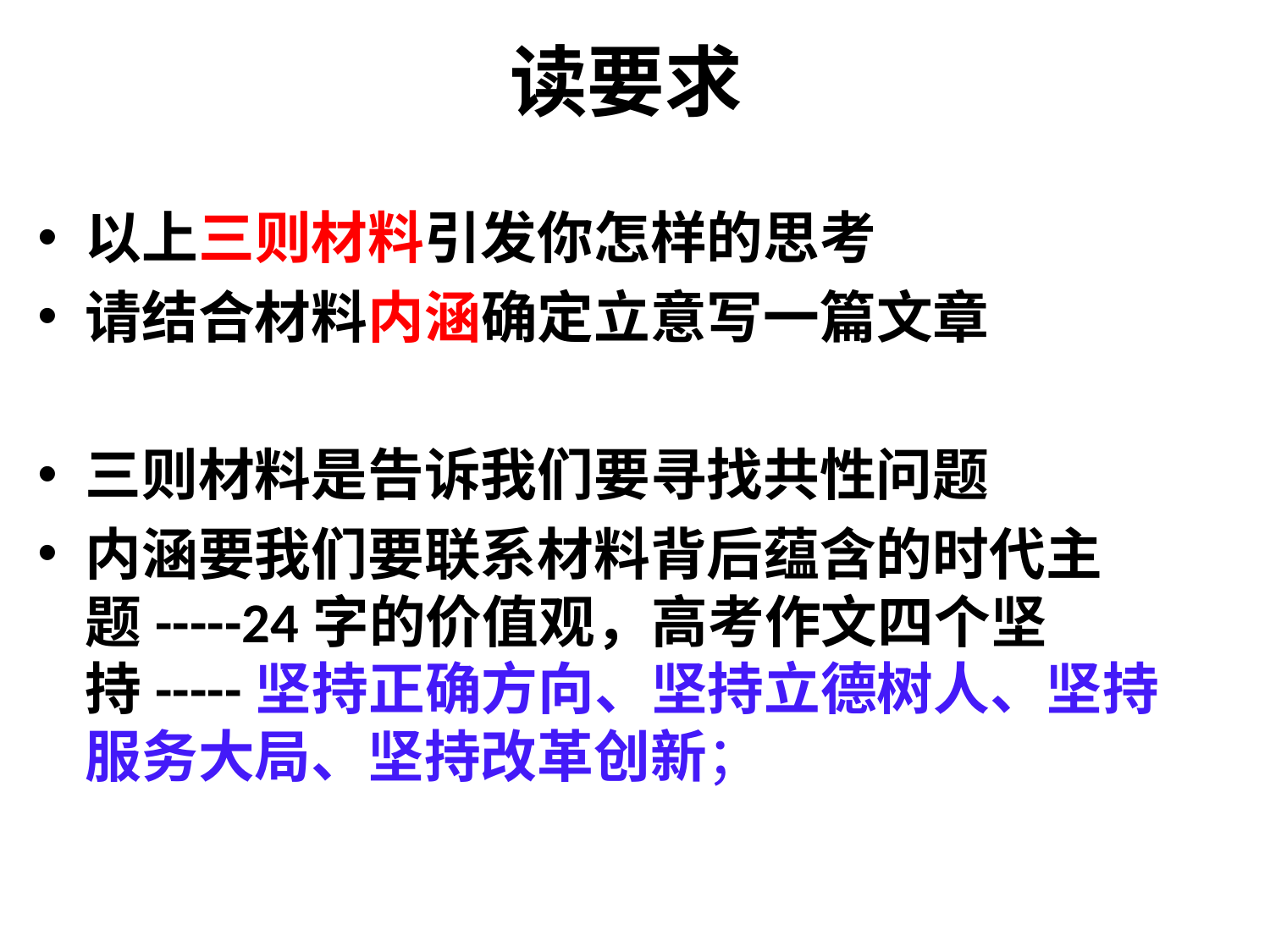

# 读要求
以上三则材料引发你怎样的思考
请结合材料内涵确定立意写一篇文章

三则材料是告诉我们要寻找共性问题
内涵要我们要联系材料背后蕴含的时代主题-----24字的价值观，高考作文四个坚持-----坚持正确方向、坚持立德树人、坚持服务大局、坚持改革创新；